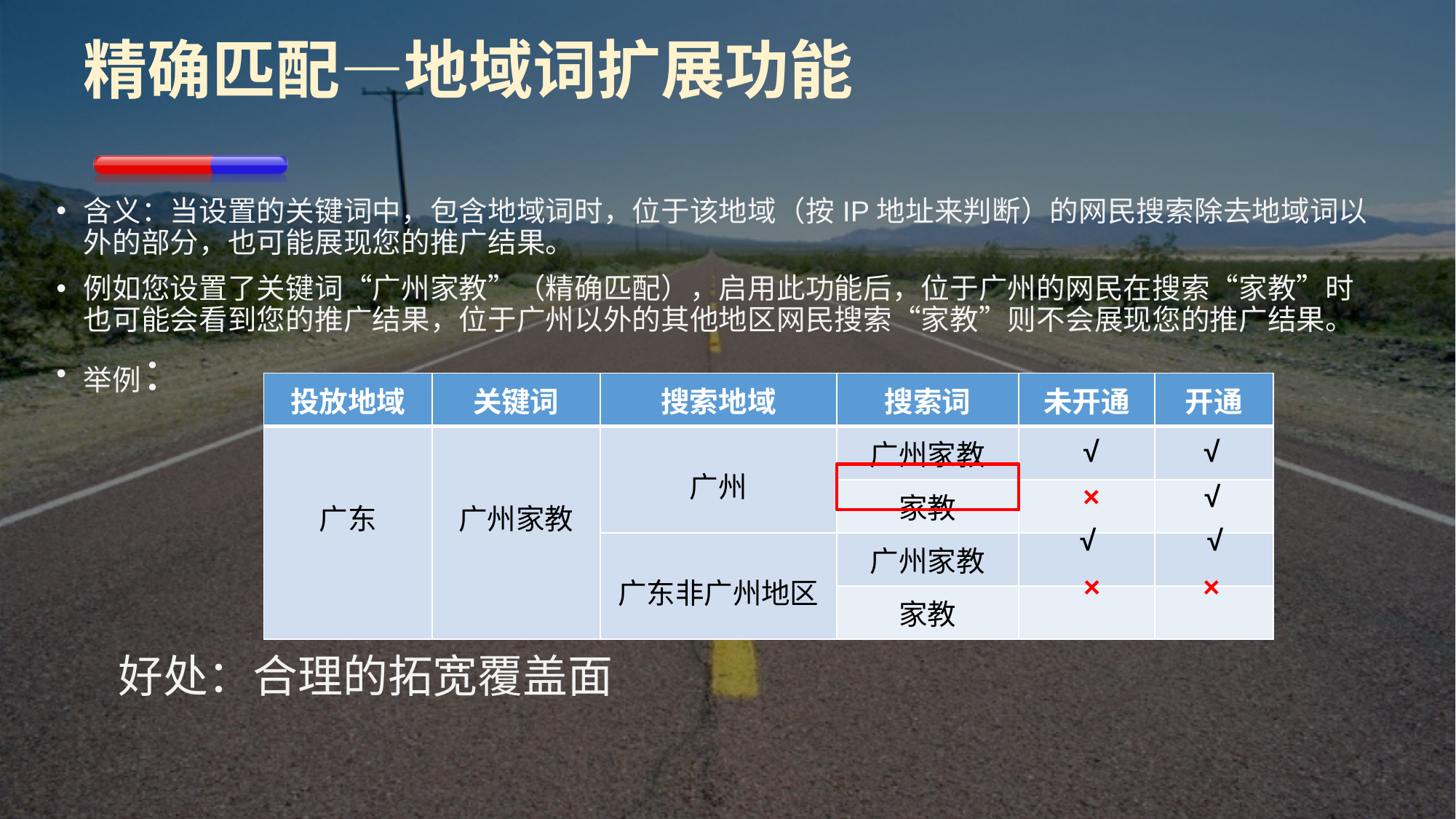

# 精确匹配—地域词扩展功能
含义：当设置的关键词中，包含地域词时，位于该地域（按IP地址来判断）的网民搜索除去地域词以外的部分，也可能展现您的推广结果。
例如您设置了关键词“广州家教”（精确匹配），启用此功能后，位于广州的网民在搜索“家教”时也可能会看到您的推广结果，位于广州以外的其他地区网民搜索“家教”则不会展现您的推广结果。
举例：

| 投放地域 | 关键词 | 搜索地域 | 搜索词 | 未开通 | 开通 |
| --- | --- | --- | --- | --- | --- |
| 广东 | 广州家教 | 广州 | 广州家教 |  |  |
|  |  |  | 家教 |  |  |
|  |  | 广东非广州地区 | 广州家教 |  |  |
|  |  |  | 家教 |  |  |
√                √

×                √
√                 √
×             ×
好处：合理的拓宽覆盖面